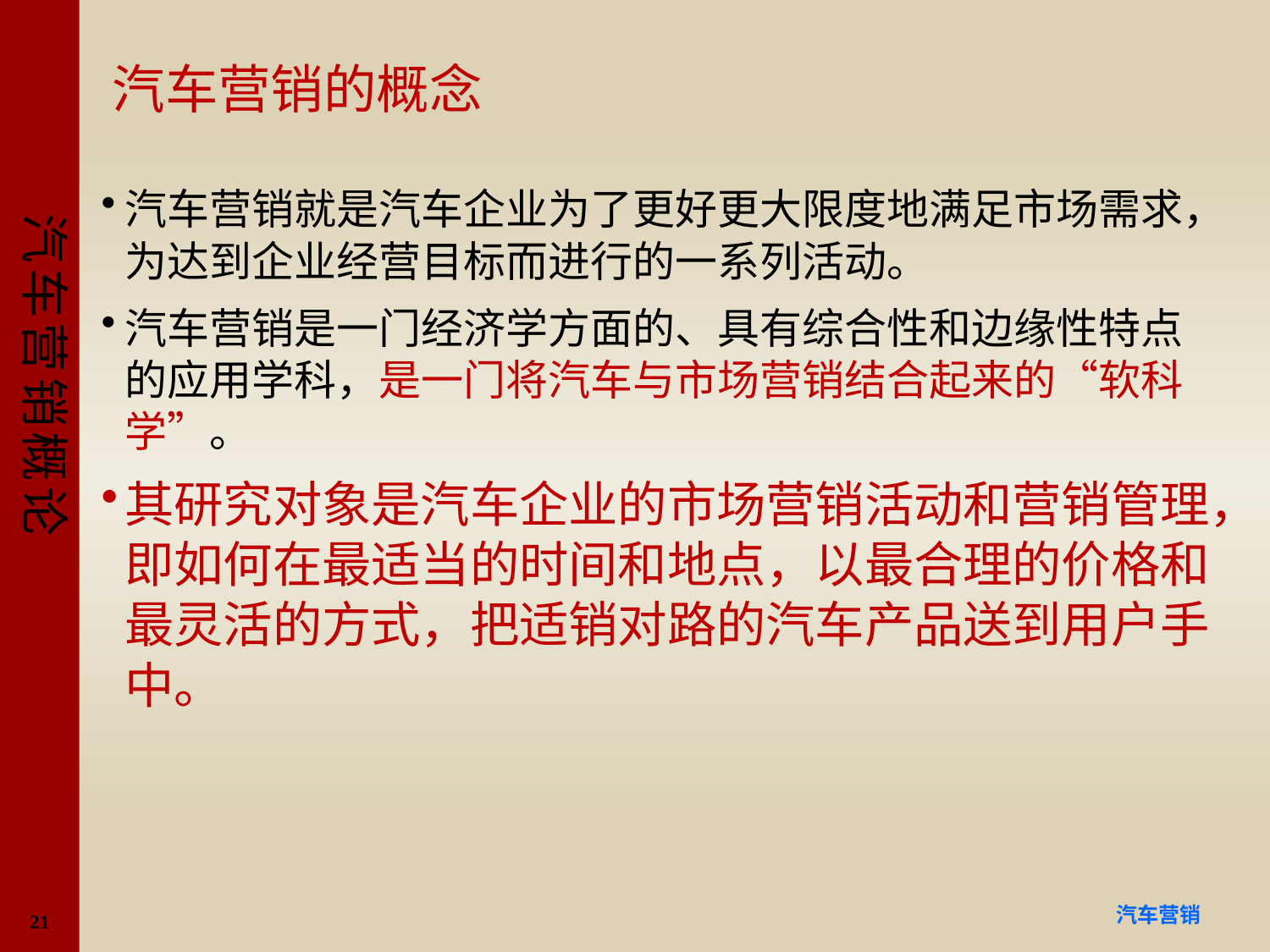

# 汽车营销的概念
汽车营销就是汽车企业为了更好更大限度地满足市场需求，为达到企业经营目标而进行的一系列活动。
汽车营销是一门经济学方面的、具有综合性和边缘性特点的应用学科，是一门将汽车与市场营销结合起来的“软科学”。
其研究对象是汽车企业的市场营销活动和营销管理，即如何在最适当的时间和地点，以最合理的价格和最灵活的方式，把适销对路的汽车产品送到用户手中。
21